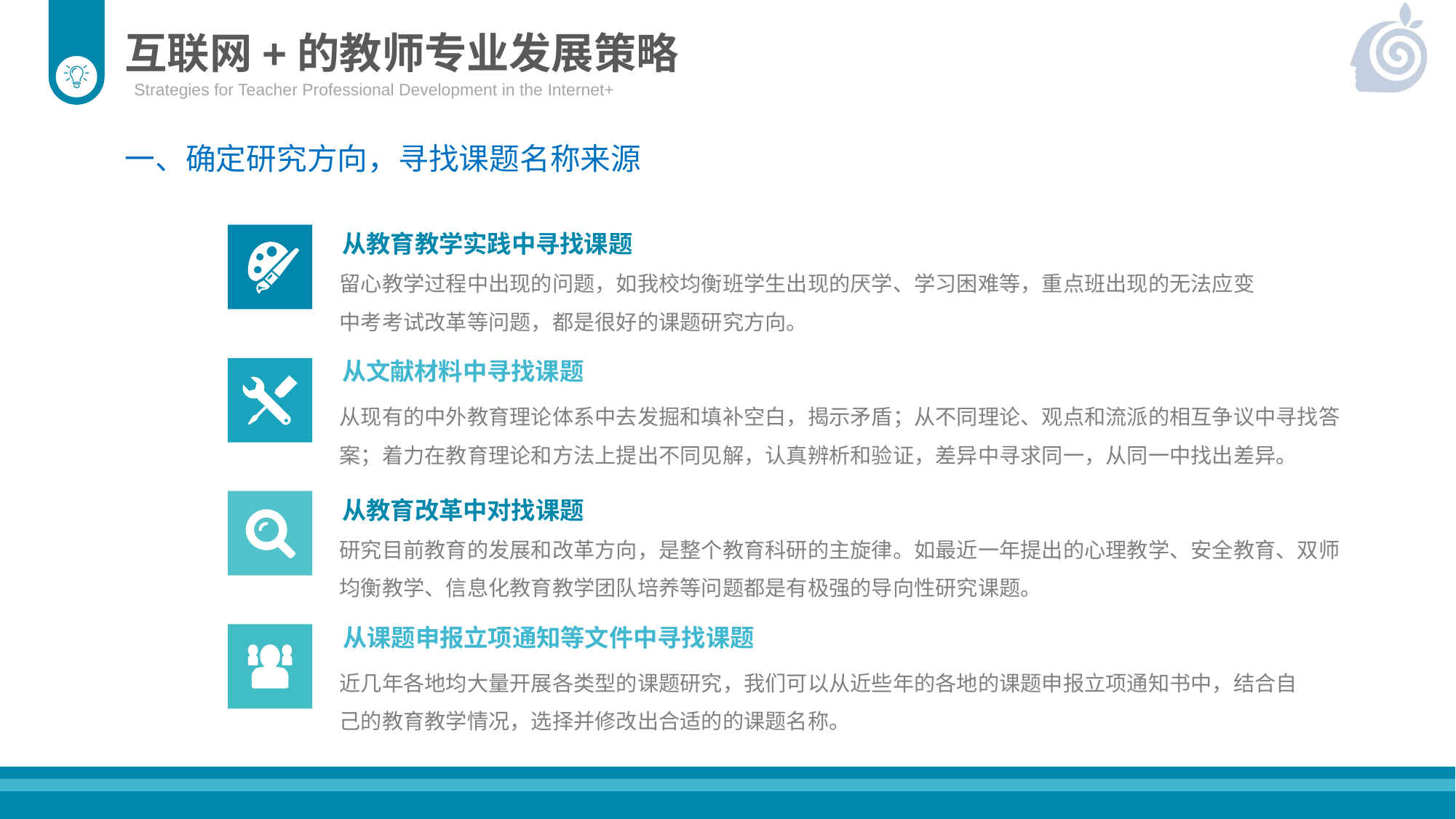

互联网+的教师专业发展策略

Strategies for Teacher Professional Development in the Internet+
一、确定研究方向，寻找课题名称来源
从教育教学实践中寻找课题
留心教学过程中出现的问题，如我校均衡班学生出现的厌学、学习困难等，重点班出现的无法应变中考考试改革等问题，都是很好的课题研究方向。

从文献材料中寻找课题
从现有的中外教育理论体系中去发掘和填补空白，揭示矛盾；从不同理论、观点和流派的相互争议中寻找答案；着力在教育理论和方法上提出不同见解，认真辨析和验证，差异中寻求同一，从同一中找出差异。

从教育改革中对找课题
研究目前教育的发展和改革方向，是整个教育科研的主旋律。如最近一年提出的心理教学、安全教育、双师均衡教学、信息化教育教学团队培养等问题都是有极强的导向性研究课题。

从课题申报立项通知等文件中寻找课题
近几年各地均大量开展各类型的课题研究，我们可以从近些年的各地的课题申报立项通知书中，结合自己的教育教学情况，选择并修改出合适的的课题名称。